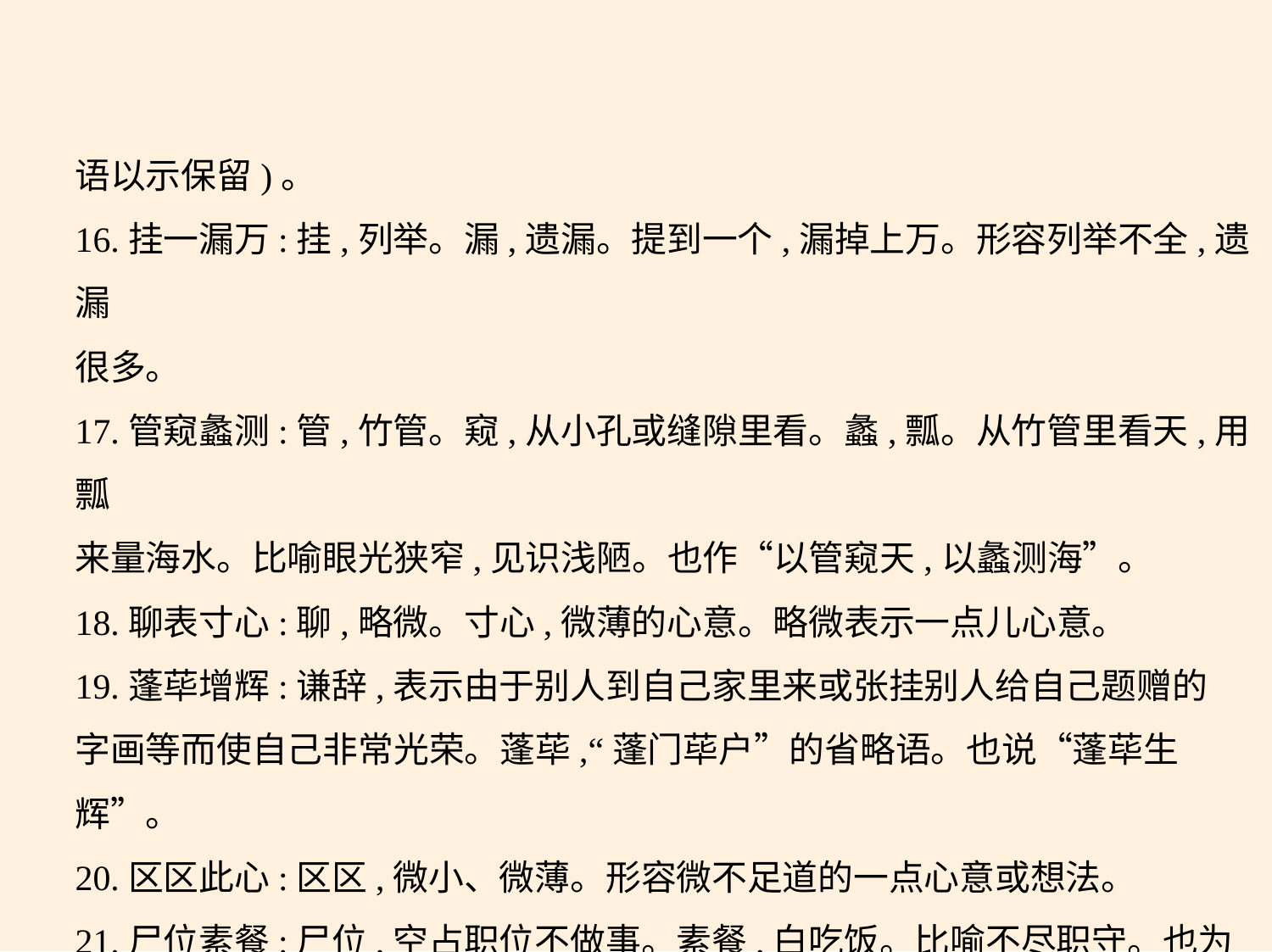

语以示保留)。
16.挂一漏万:挂,列举。漏,遗漏。提到一个,漏掉上万。形容列举不全,遗漏
很多。
17.管窥蠡测:管,竹管。窥,从小孔或缝隙里看。蠡,瓢。从竹管里看天,用瓢
来量海水。比喻眼光狭窄,见识浅陋。也作“以管窥天,以蠡测海”。
18.聊表寸心:聊,略微。寸心,微薄的心意。略微表示一点儿心意。
19.蓬荜增辉:谦辞,表示由于别人到自己家里来或张挂别人给自己题赠的
字画等而使自己非常光荣。蓬荜,“蓬门荜户”的省略语。也说“蓬荜生
辉”。
20.区区此心:区区,微小、微薄。形容微不足道的一点心意或想法。
21.尸位素餐:尸位,空占职位不做事。素餐,白吃饭。比喻不尽职守。也为
谦称,指自己未尽职责。